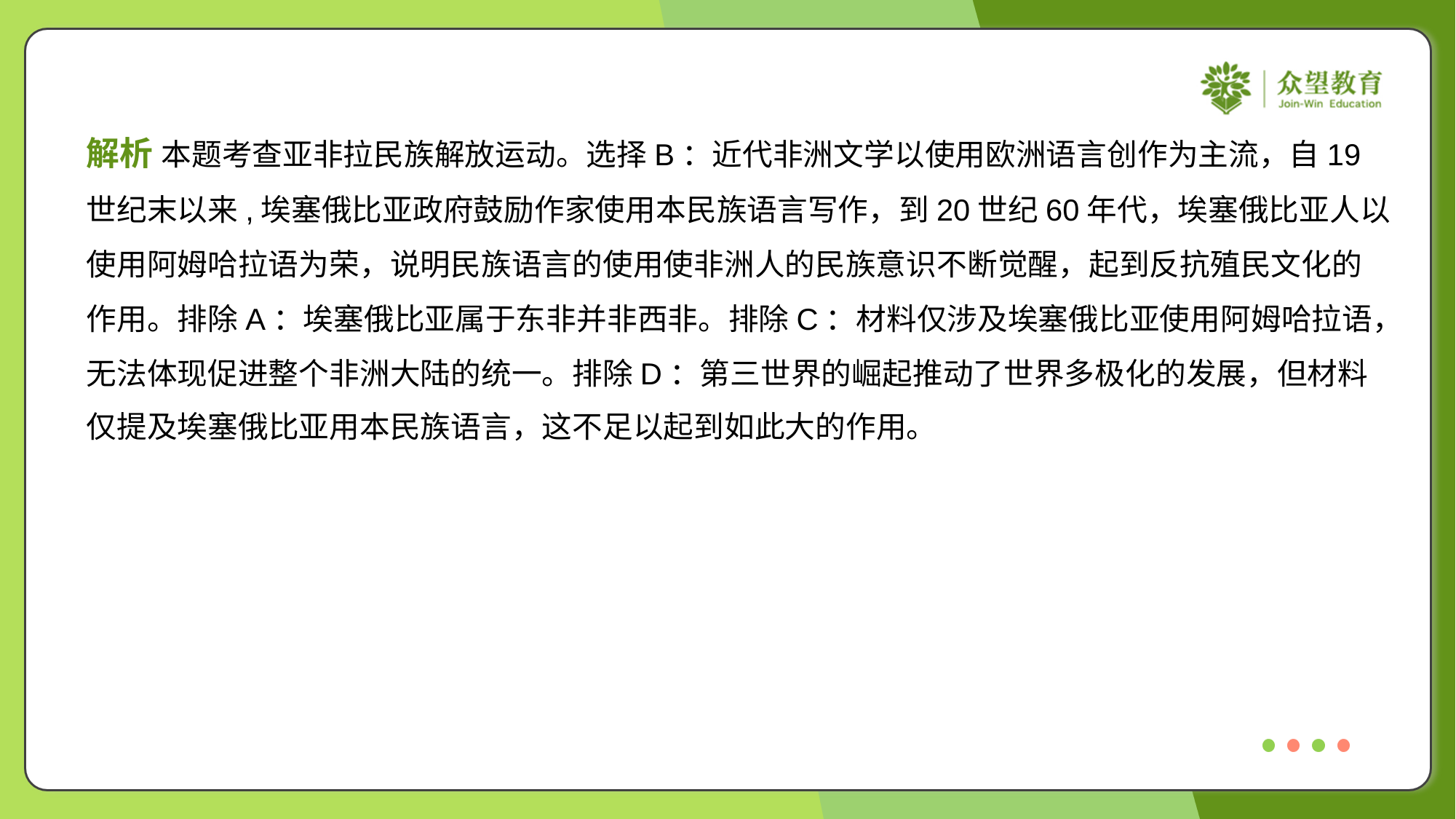

解析 本题考查亚非拉民族解放运动。选择B：近代非洲文学以使用欧洲语言创作为主流，自19
世纪末以来,埃塞俄比亚政府鼓励作家使用本民族语言写作，到20世纪60年代，埃塞俄比亚人以
使用阿姆哈拉语为荣，说明民族语言的使用使非洲人的民族意识不断觉醒，起到反抗殖民文化的
作用。排除A：埃塞俄比亚属于东非并非西非。排除C：材料仅涉及埃塞俄比亚使用阿姆哈拉语，
无法体现促进整个非洲大陆的统一。排除D：第三世界的崛起推动了世界多极化的发展，但材料
仅提及埃塞俄比亚用本民族语言，这不足以起到如此大的作用。